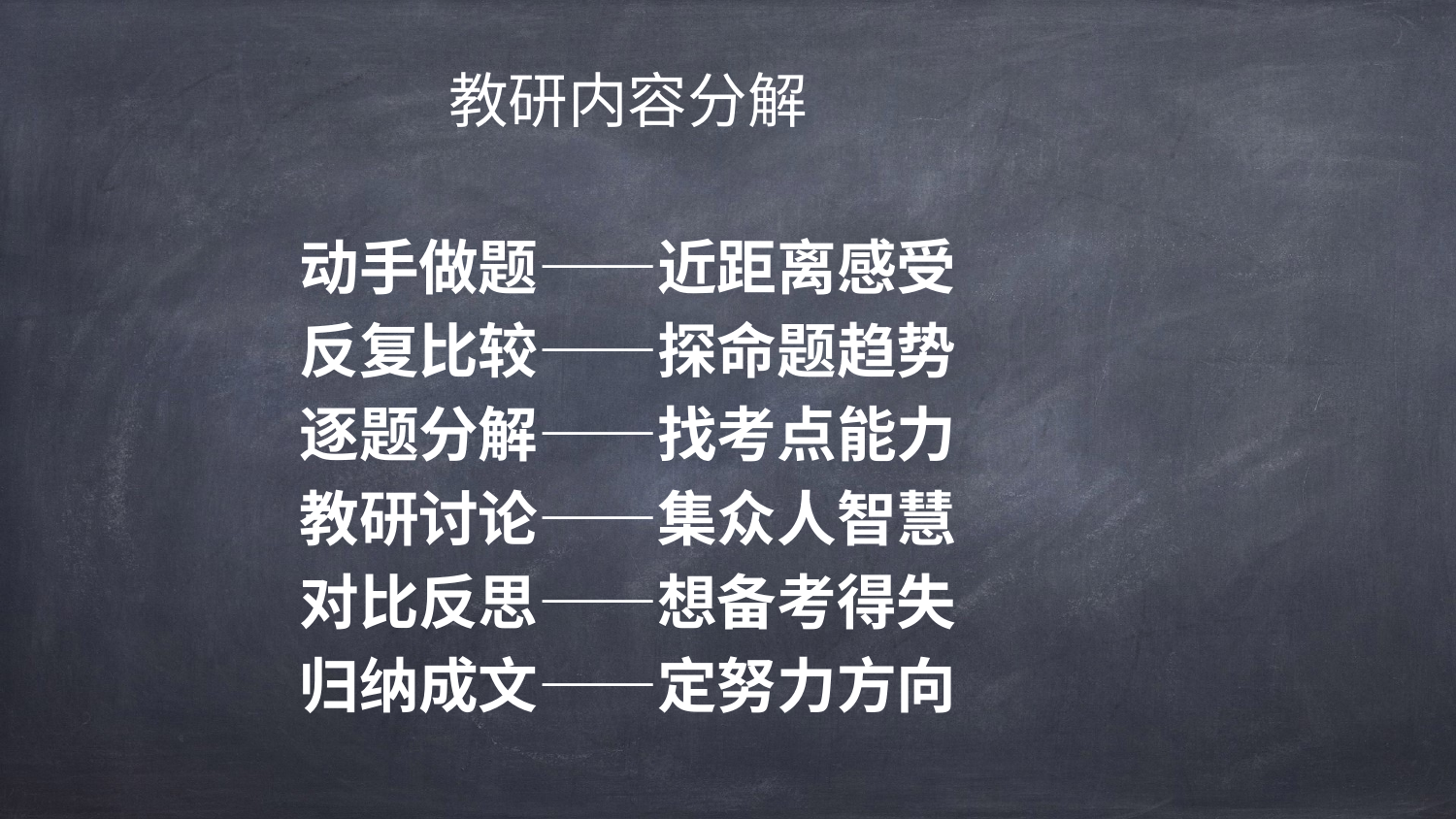

教研内容分解

动手做题——近距离感受
反复比较——探命题趋势
逐题分解——找考点能力
教研讨论——集众人智慧
对比反思——想备考得失
归纳成文——定努力方向